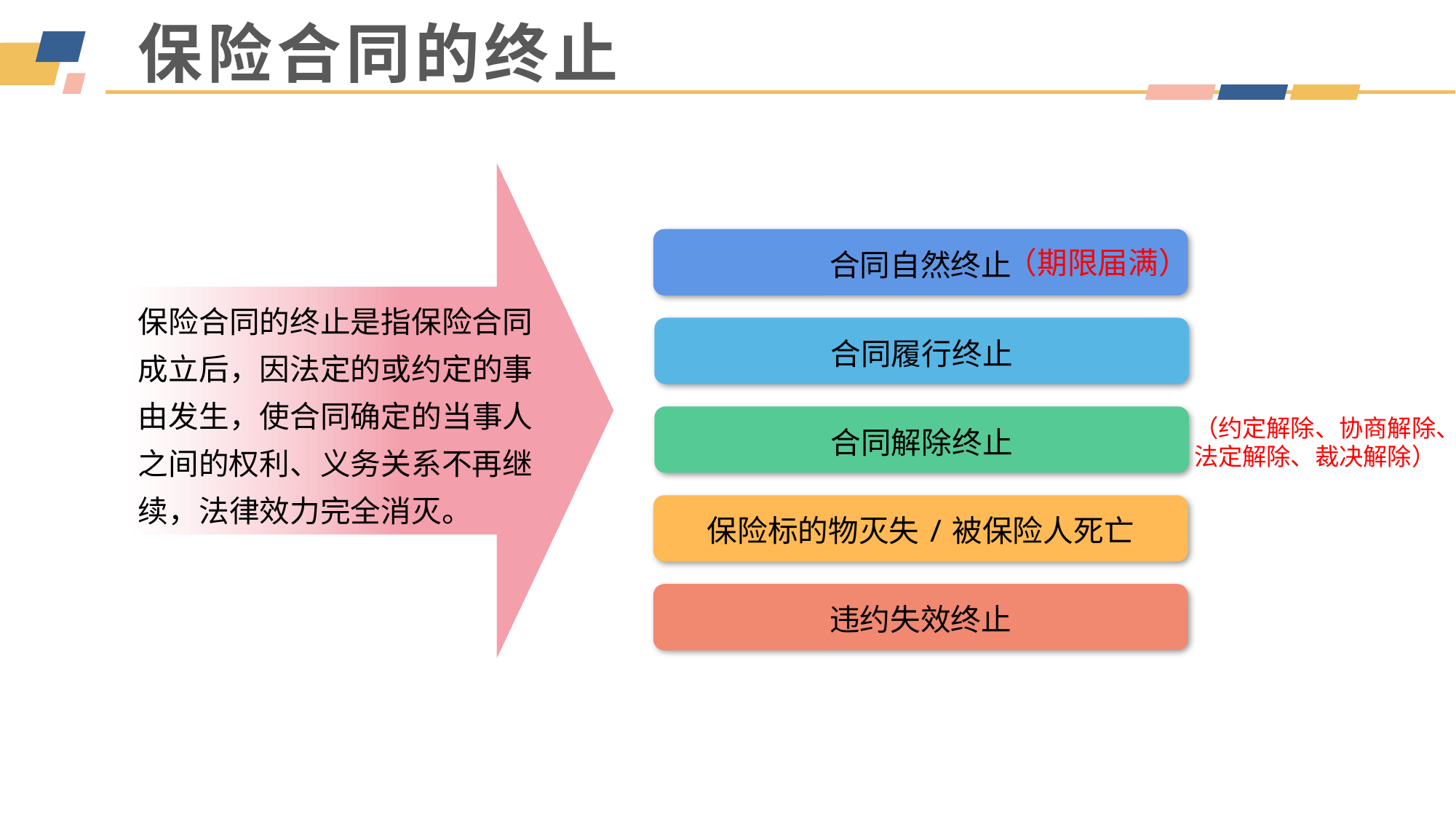

# 保险合同的终止

保险合同的终止是指保险合同成立后，因法定的或约定的事由发生，使合同确定的当事人之间的权利、义务关系不再继续，法律效力完全消灭。
合同自然终止
（期限届满）
合同履行终止
合同解除终止
（约定解除、协商解除、法定解除、裁决解除）
保险标的物灭失/被保险人死亡
违约失效终止